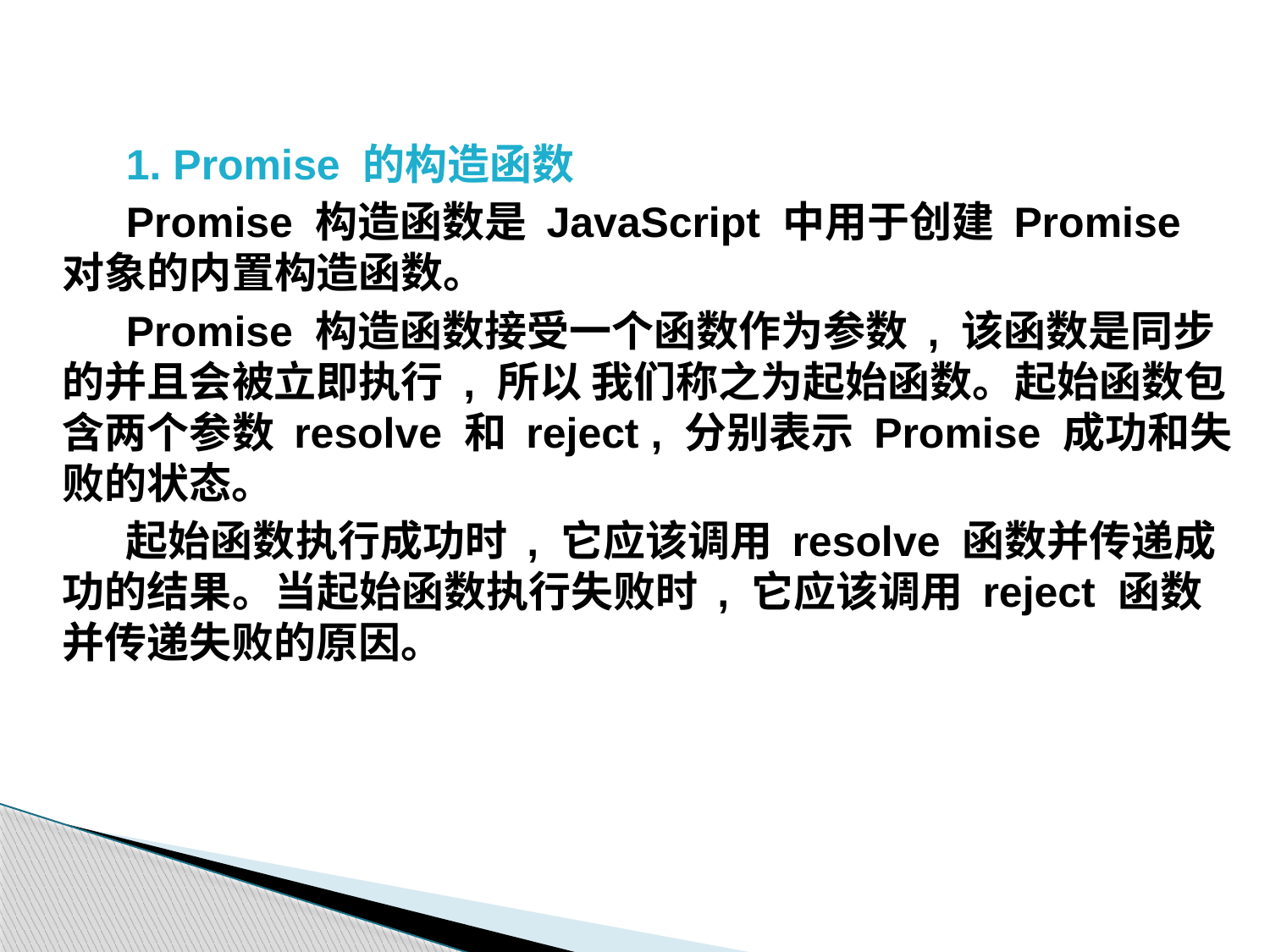

1. Promise 的构造函数
Promise 构造函数是 JavaScript 中用于创建 Promise 对象的内置构造函数。
Promise 构造函数接受一个函数作为参数 , 该函数是同步的并且会被立即执行 , 所以 我们称之为起始函数。起始函数包含两个参数 resolve 和 reject , 分别表示 Promise 成功和失败的状态。
起始函数执行成功时 , 它应该调用 resolve 函数并传递成功的结果。当起始函数执行失败时 , 它应该调用 reject 函数并传递失败的原因。